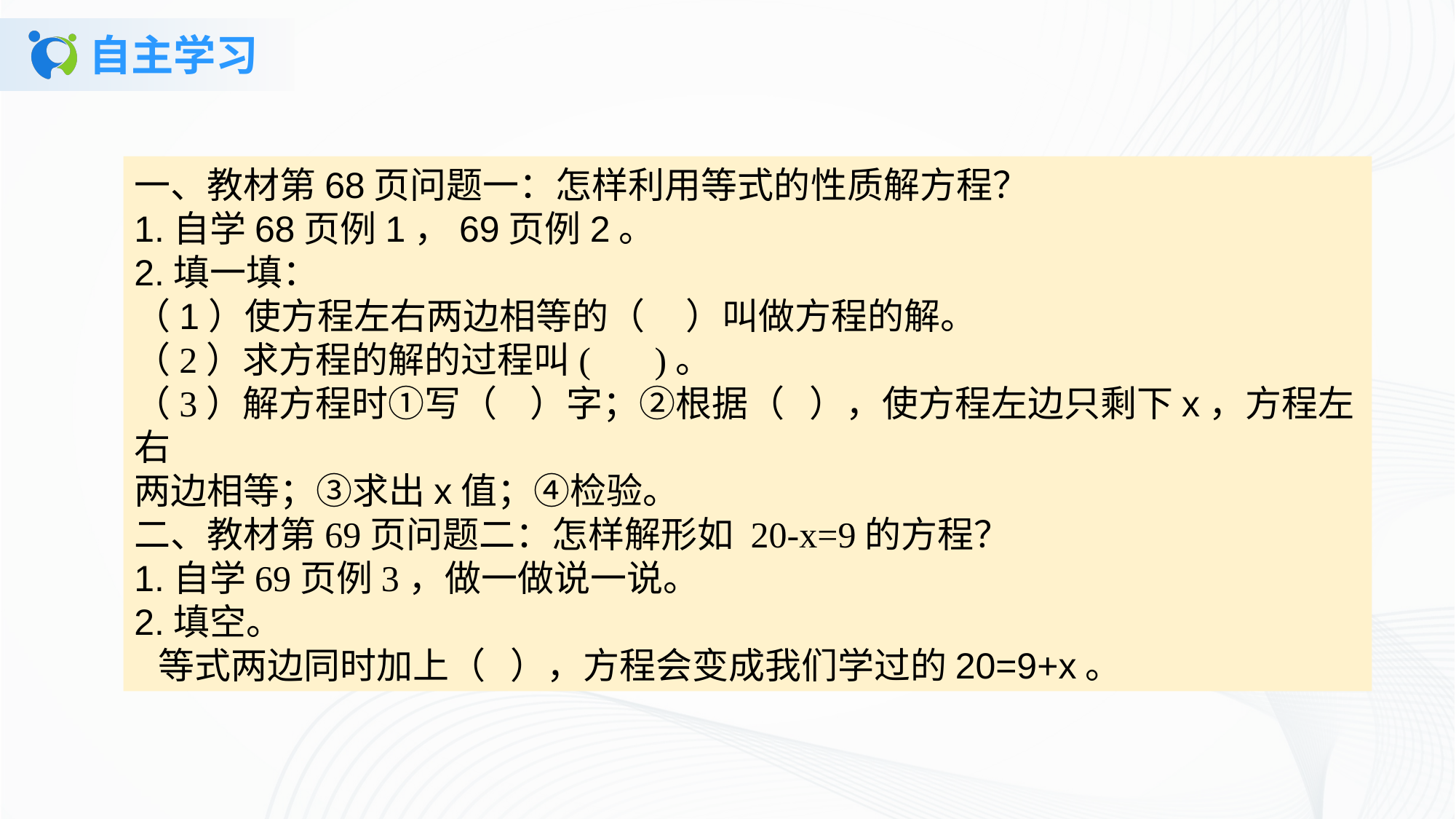

# 自主学习
一、教材第68页问题一：怎样利用等式的性质解方程？1.自学68页例1，69页例2。2.填一填：（1）使方程左右两边相等的（     ）叫做方程的解。（2）求方程的解的过程叫(       )。（3）解方程时①写（    ）字；②根据（   ），使方程左边只剩下x，方程左右两边相等；③求出x值；④检验。二、教材第69页问题二：怎样解形如 20-x=9的方程？1.自学69页例3，做一做说一说。2.填空。等式两边同时加上（   ），方程会变成我们学过的20=9+x。